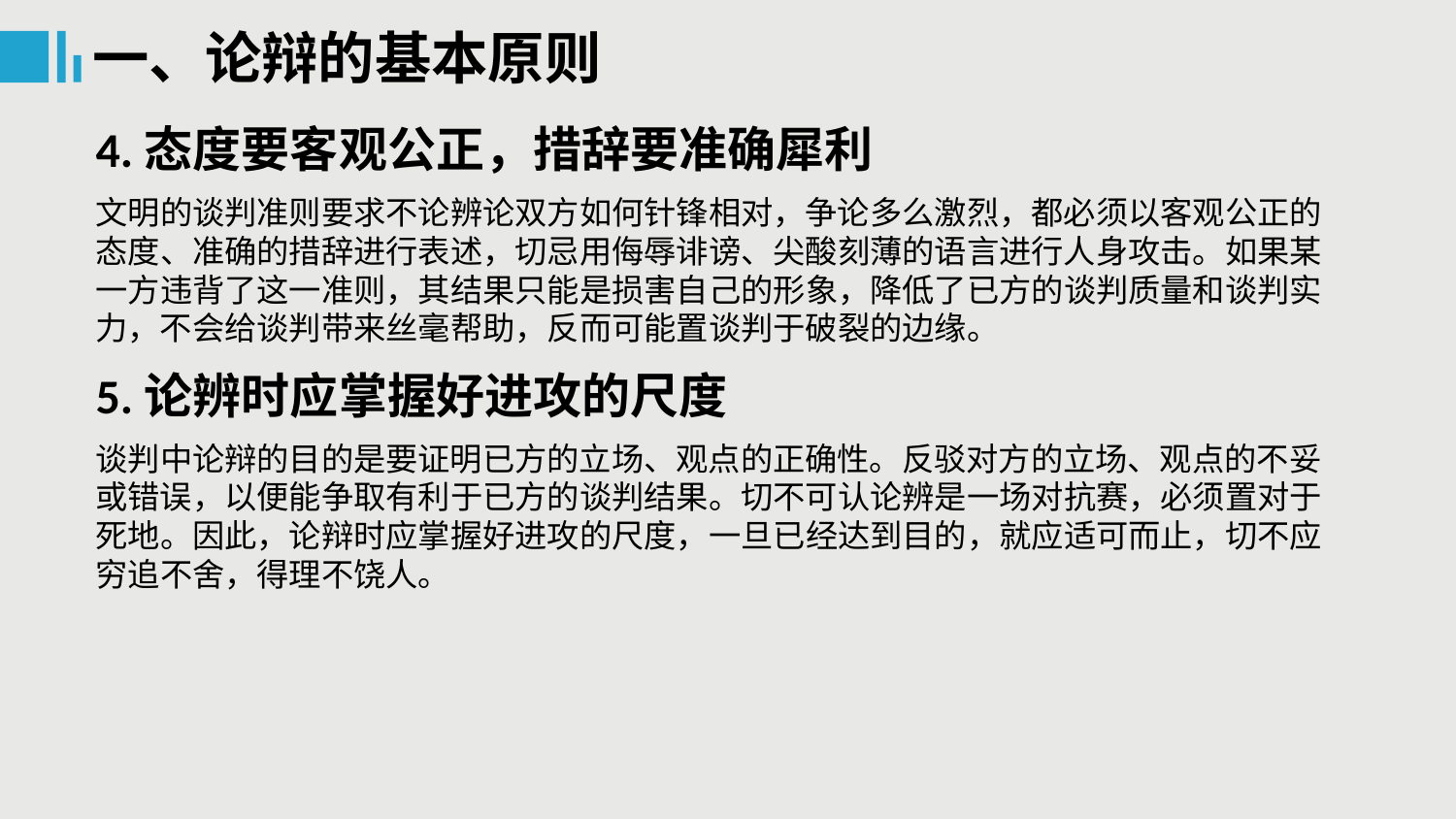

一、论辩的基本原则

4.态度要客观公正，措辞要准确犀利
文明的谈判准则要求不论辨论双方如何针锋相对，争论多么激烈，都必须以客观公正的态度、准确的措辞进行表述，切忌用侮辱诽谤、尖酸刻薄的语言进行人身攻击。如果某一方违背了这一准则，其结果只能是损害自己的形象，降低了已方的谈判质量和谈判实力，不会给谈判带来丝毫帮助，反而可能置谈判于破裂的边缘。
5.论辨时应掌握好进攻的尺度
谈判中论辩的目的是要证明已方的立场、观点的正确性。反驳对方的立场、观点的不妥或错误，以便能争取有利于已方的谈判结果。切不可认论辨是一场对抗赛，必须置对于死地。因此，论辩时应掌握好进攻的尺度，一旦已经达到目的，就应适可而止，切不应穷追不舍，得理不饶人。